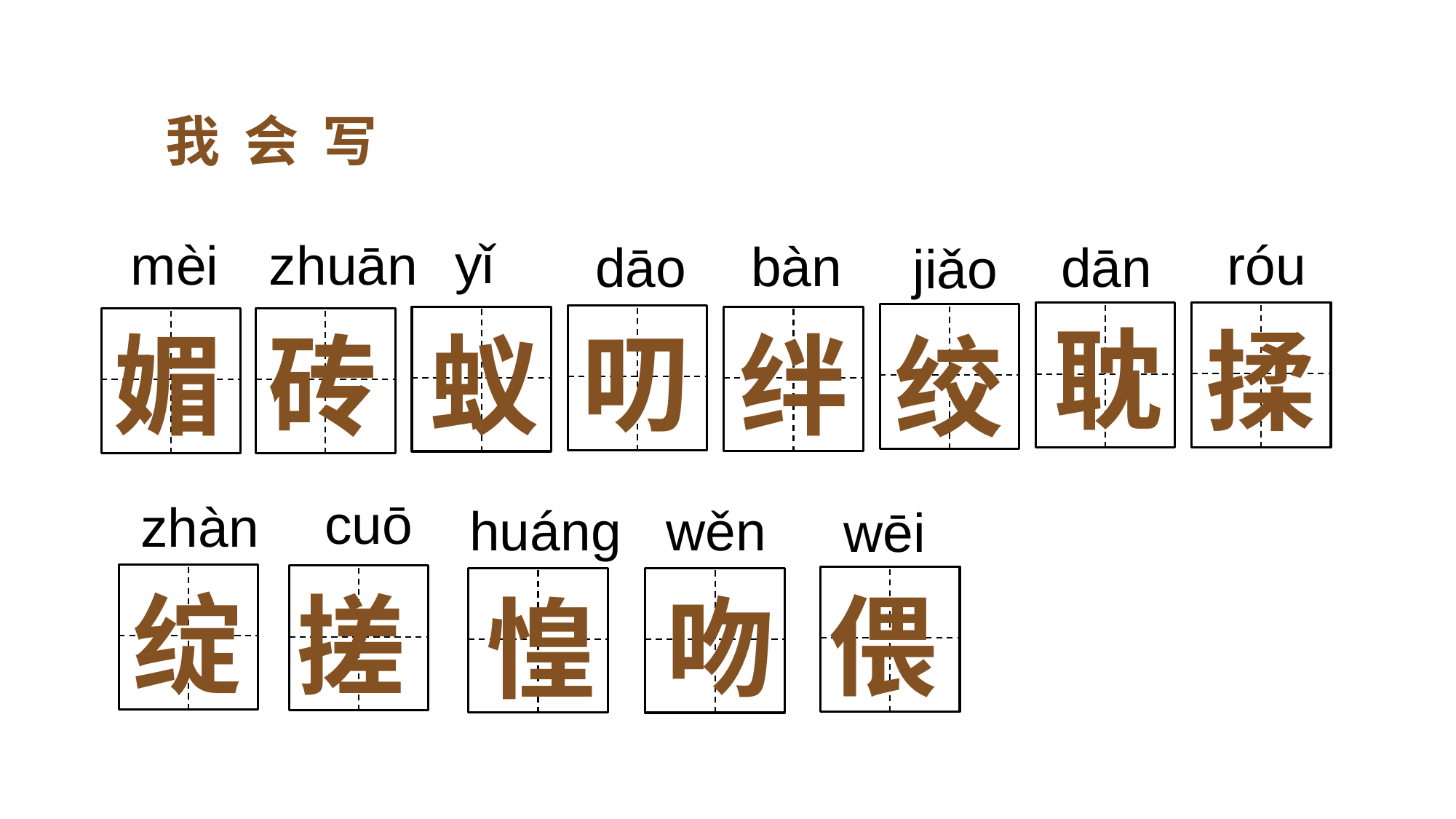

我会写
yǐ
róu
mèi
zhuān
bàn
dān
dāo
jiǎo

耽

揉

叨
媚
砖
蚁
绊
绞
cuō
zhàn
huánɡ
wěn
wēi

绽
搓
偎
吻
惶